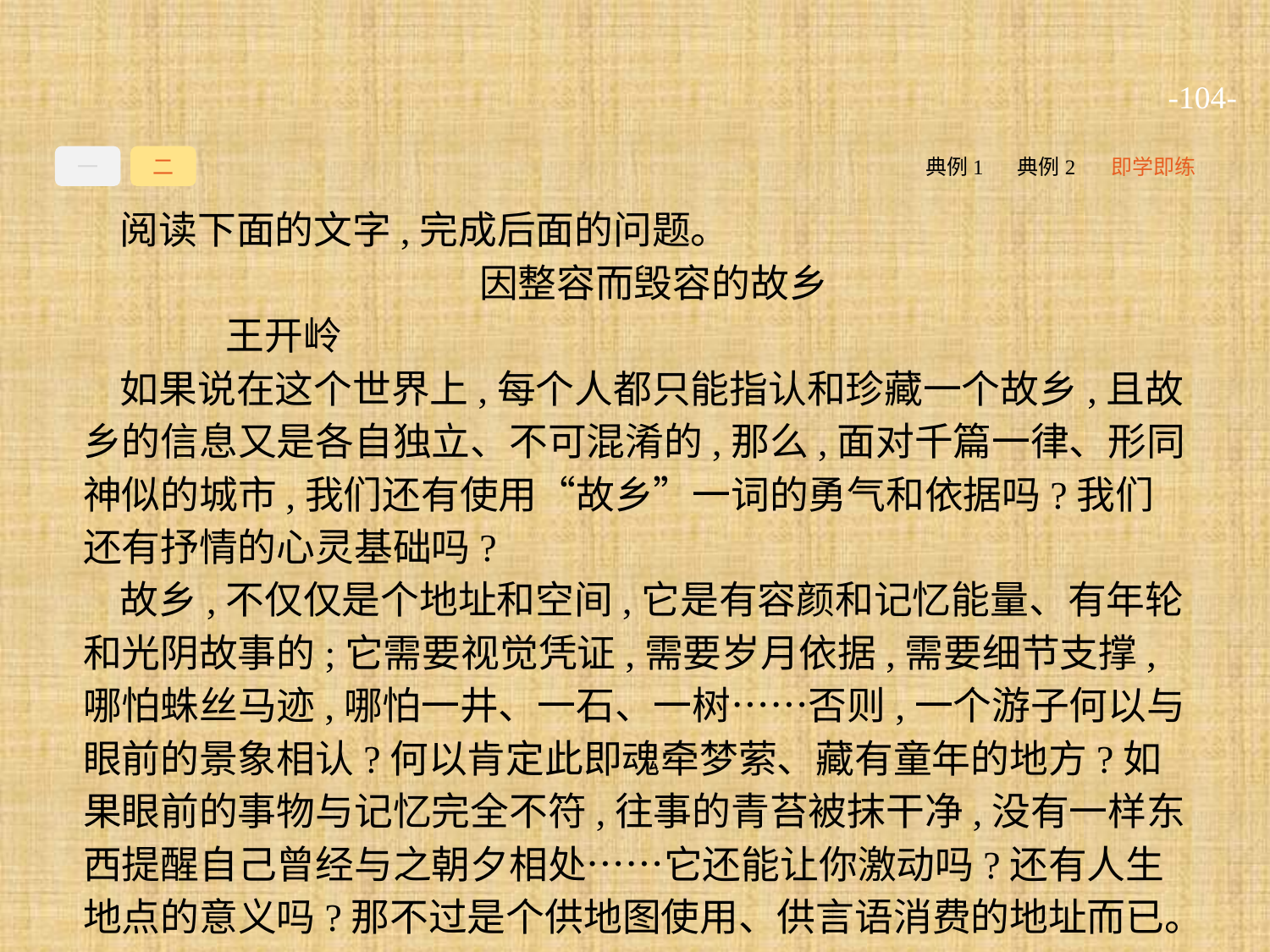

-104-
一
二
典例1
典例2
即学即练
阅读下面的文字,完成后面的问题。
因整容而毁容的故乡
	王开岭
如果说在这个世界上,每个人都只能指认和珍藏一个故乡,且故乡的信息又是各自独立、不可混淆的,那么,面对千篇一律、形同神似的城市,我们还有使用“故乡”一词的勇气和依据吗?我们还有抒情的心灵基础吗?
故乡,不仅仅是个地址和空间,它是有容颜和记忆能量、有年轮和光阴故事的;它需要视觉凭证,需要岁月依据,需要细节支撑,哪怕蛛丝马迹,哪怕一井、一石、一树……否则,一个游子何以与眼前的景象相认?何以肯定此即魂牵梦萦、藏有童年的地方?如果眼前的事物与记忆完全不符,往事的青苔被抹干净,没有一样东西提醒自己曾经与之朝夕相处……它还能让你激动吗?还有人生地点的意义吗?那不过是个供地图使用、供言语消费的地址而已。